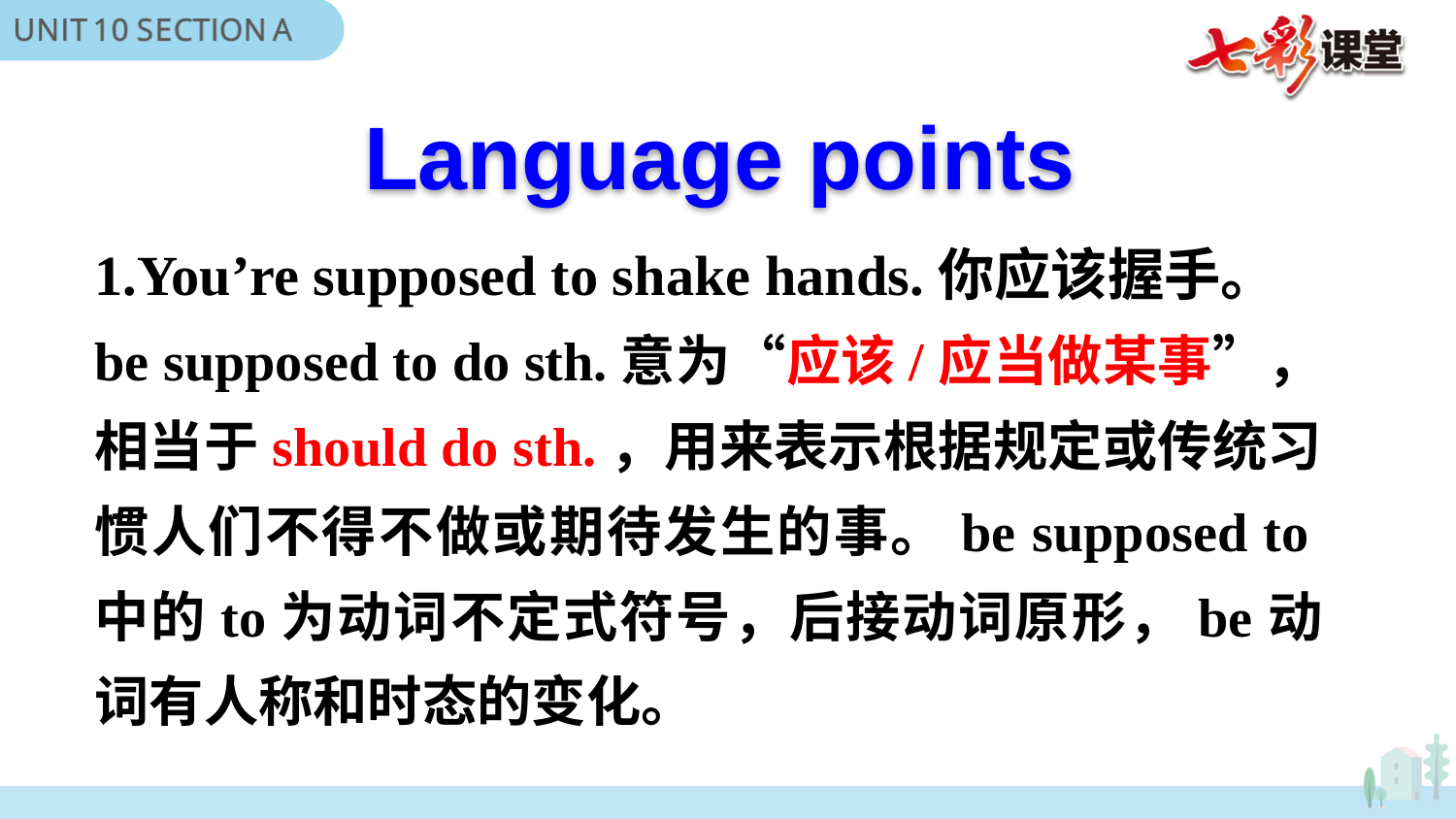

Language points
1.You’re supposed to shake hands.你应该握手。
be supposed to do sth.意为“应该/应当做某事”，相当于should do sth.，用来表示根据规定或传统习惯人们不得不做或期待发生的事。be supposed to中的to为动词不定式符号，后接动词原形，be动词有人称和时态的变化。